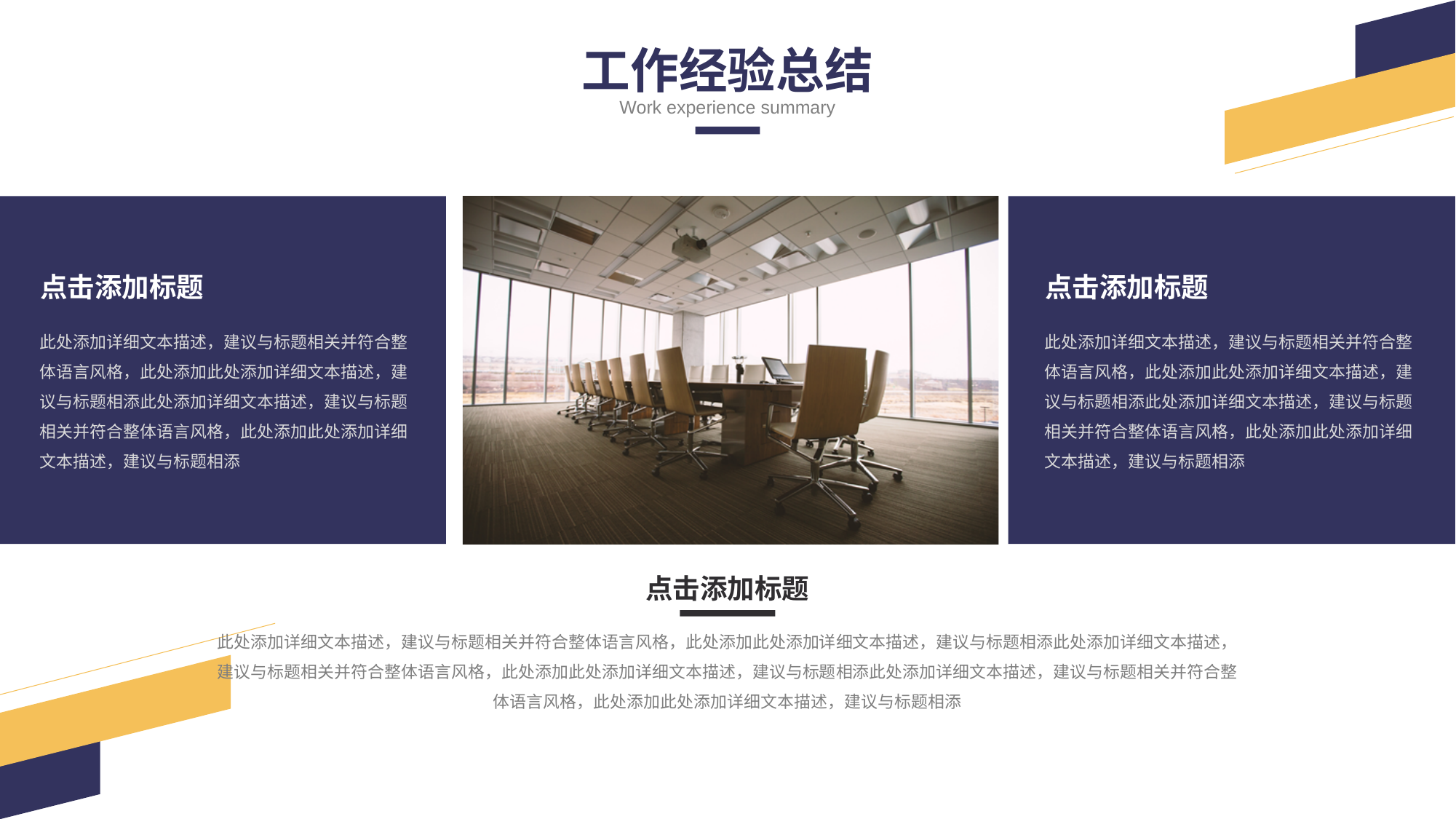

工作经验总结

Work experience summary

点击添加标题
此处添加详细文本描述，建议与标题相关并符合整体语言风格，此处添加此处添加详细文本描述，建 议与标题相添此处添加详细文本描述，建议与标题相关并符合整体语言风格，此处添加此处添加详细文本描述，建议与标题相添
点击添加标题
此处添加详细文本描述，建议与标题相关并符合整体语言风格，此处添加此处添加详细文本描述，建 议与标题相添此处添加详细文本描述，建议与标题相关并符合整体语言风格，此处添加此处添加详细文本描述，建议与标题相添
点击添加标题

此处添加详细文本描述，建议与标题相关并符合整体语言风格，此处添加此处添加详细文本描述，建议与标题相添此处添加详细文本描述，建议与标题相关并符合整体语言风格，此处添加此处添加详细文本描述，建议与标题相添此处添加详细文本描述，建议与标题相关并符合整体语言风格，此处添加此处添加详细文本描述，建议与标题相添